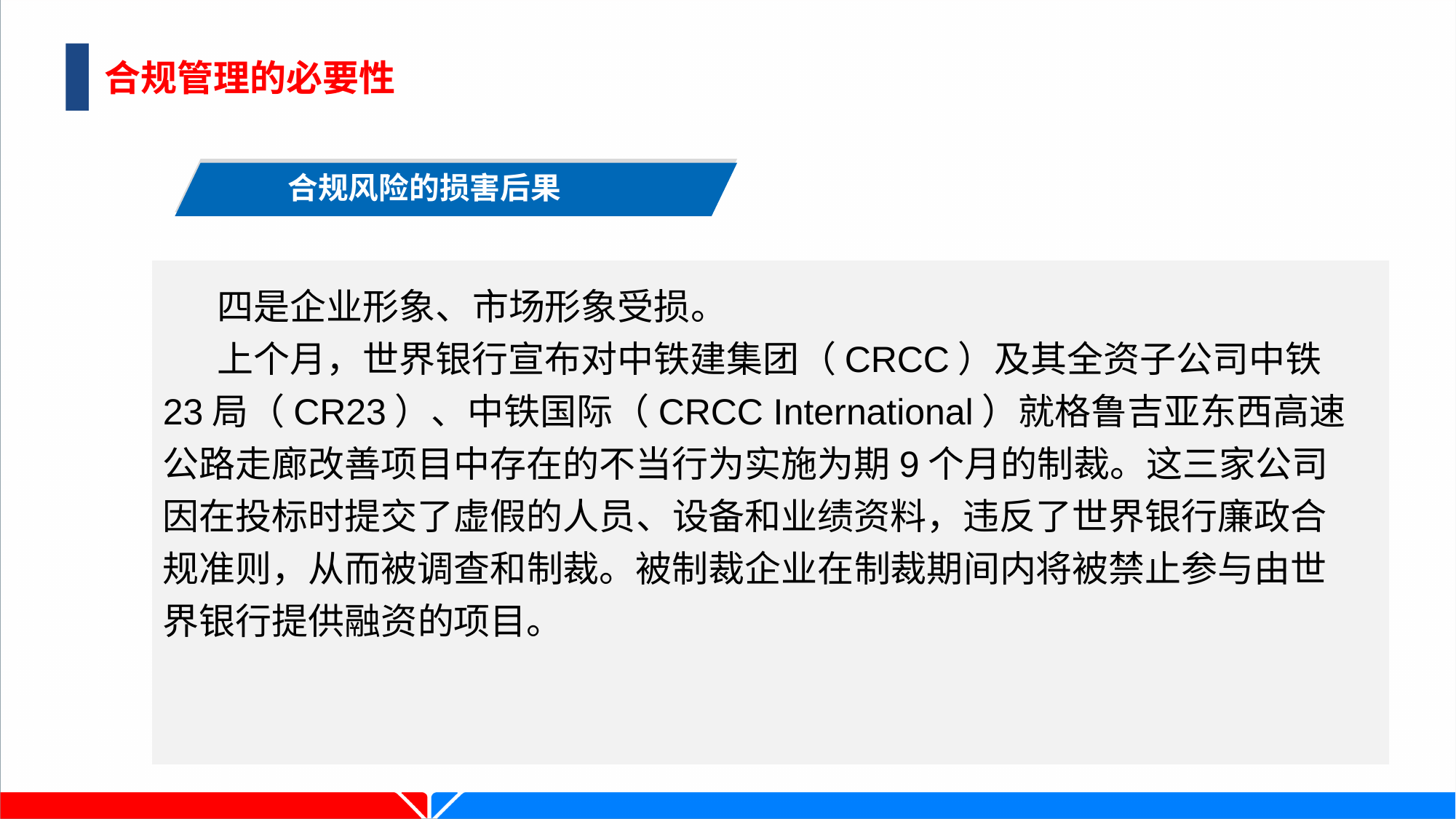

合规管理的必要性

合规风险的损害后果

四是企业形象、市场形象受损。
上个月，世界银行宣布对中铁建集团（CRCC）及其全资子公司中铁23局（CR23）、中铁国际（CRCC International）就格鲁吉亚东西高速公路走廊改善项目中存在的不当行为实施为期9个月的制裁。这三家公司因在投标时提交了虚假的人员、设备和业绩资料，违反了世界银行廉政合规准则，从而被调查和制裁。被制裁企业在制裁期间内将被禁止参与由世界银行提供融资的项目。